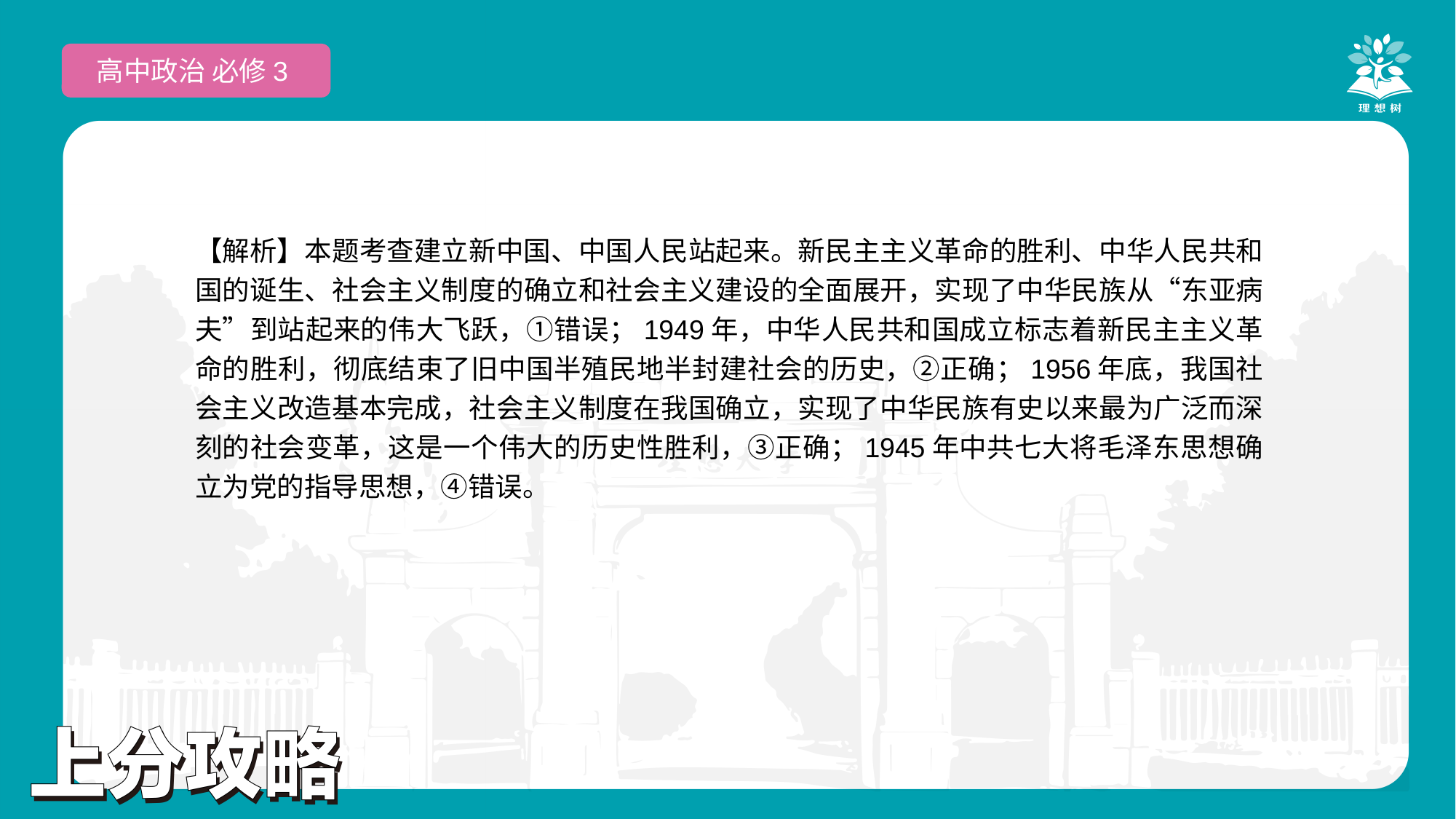

高中政治 必修3
【解析】本题考查建立新中国、中国人民站起来。新民主主义革命的胜利、中华人民共和国的诞生、社会主义制度的确立和社会主义建设的全面展开，实现了中华民族从“东亚病夫”到站起来的伟大飞跃，①错误；1949年，中华人民共和国成立标志着新民主主义革命的胜利，彻底结束了旧中国半殖民地半封建社会的历史，②正确；1956年底，我国社会主义改造基本完成，社会主义制度在我国确立，实现了中华民族有史以来最为广泛而深刻的社会变革，这是一个伟大的历史性胜利，③正确；1945年中共七大将毛泽东思想确立为党的指导思想，④错误。